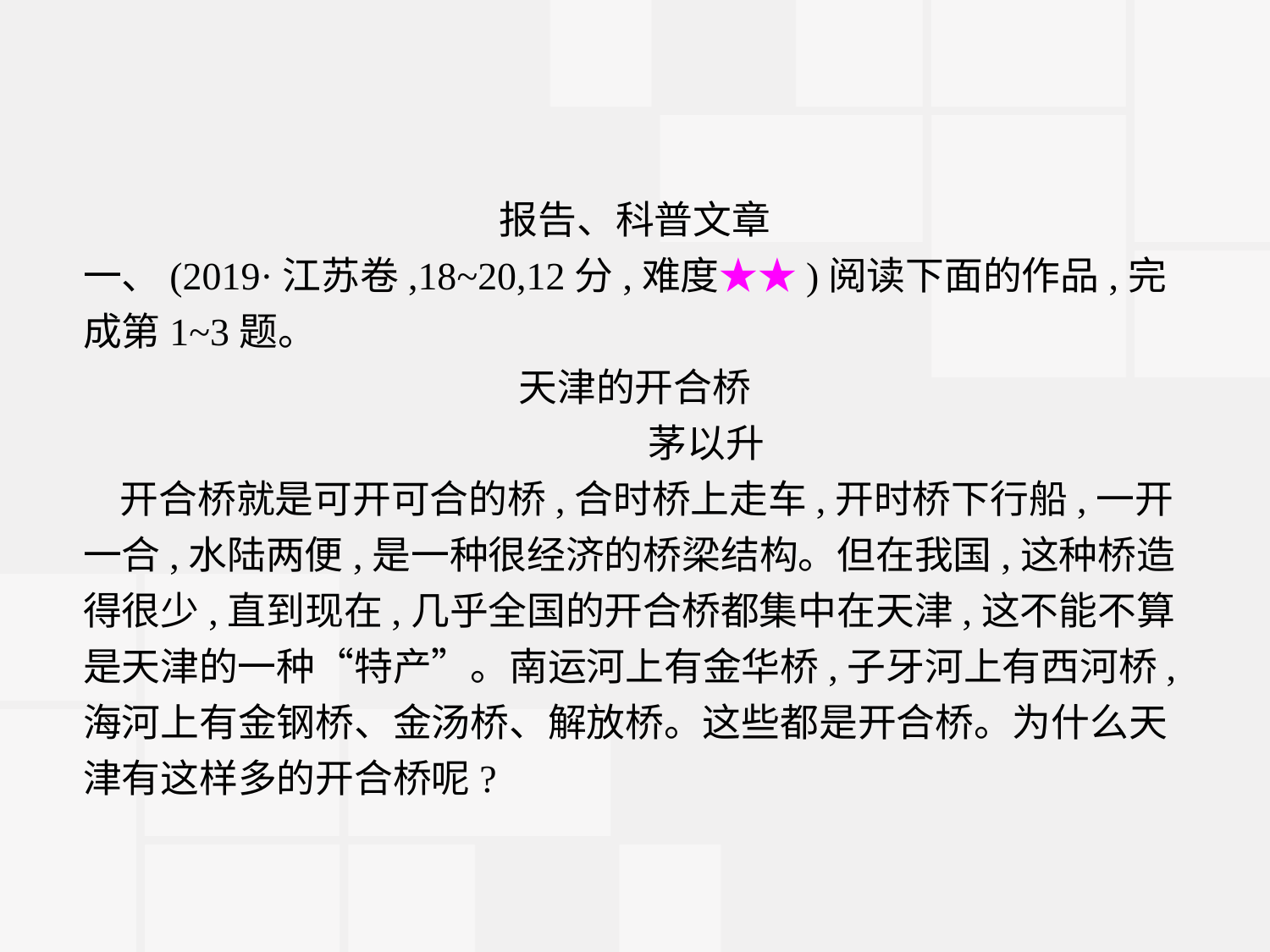

报告、科普文章
一、(2019·江苏卷,18~20,12分,难度★★)阅读下面的作品,完成第1~3题。
天津的开合桥
	茅以升
开合桥就是可开可合的桥,合时桥上走车,开时桥下行船,一开一合,水陆两便,是一种很经济的桥梁结构。但在我国,这种桥造得很少,直到现在,几乎全国的开合桥都集中在天津,这不能不算是天津的一种“特产”。南运河上有金华桥,子牙河上有西河桥,海河上有金钢桥、金汤桥、解放桥。这些都是开合桥。为什么天津有这样多的开合桥呢?